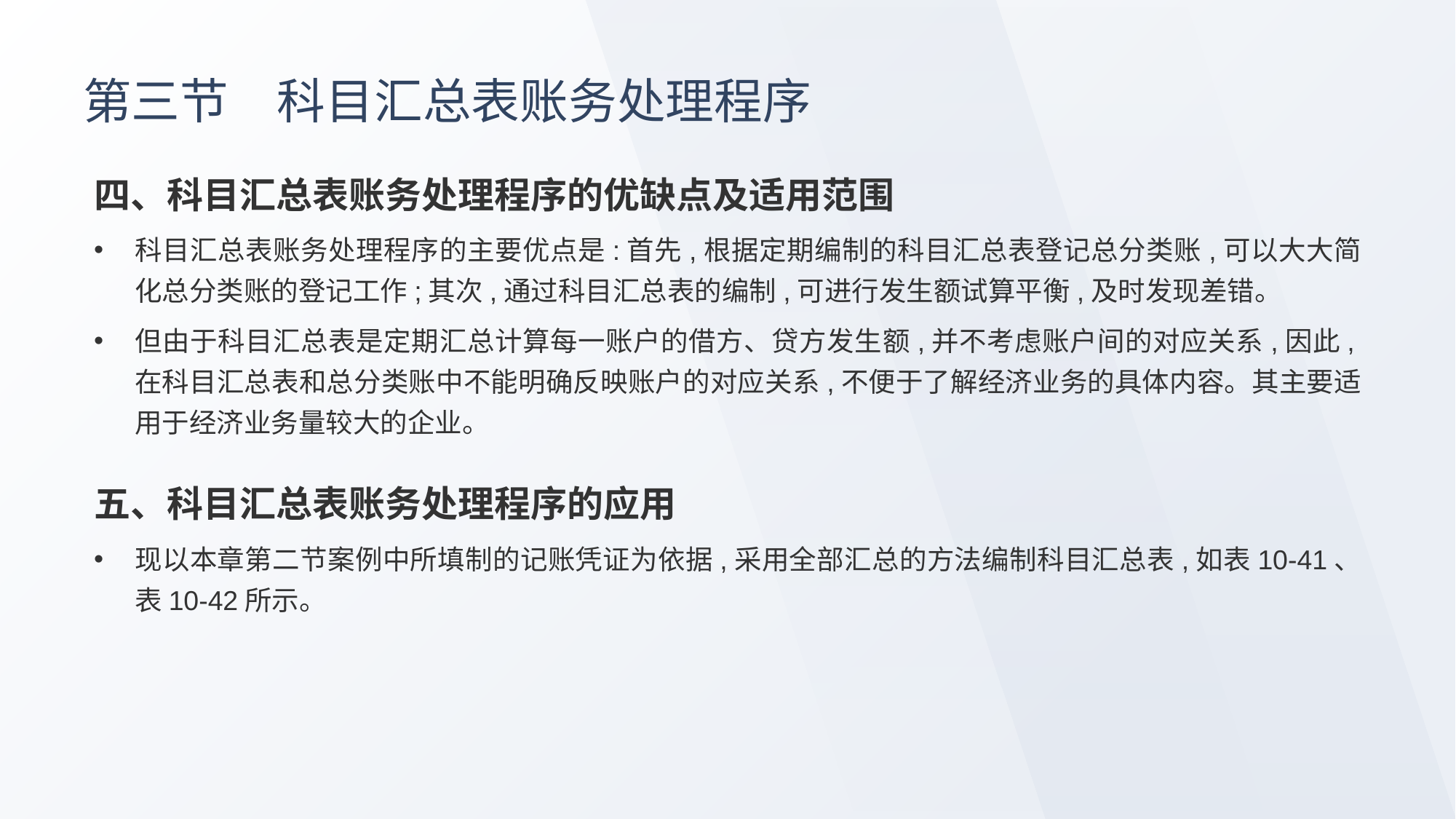

# 第三节　科目汇总表账务处理程序
四、科目汇总表账务处理程序的优缺点及适用范围
科目汇总表账务处理程序的主要优点是:首先,根据定期编制的科目汇总表登记总分类账,可以大大简化总分类账的登记工作;其次,通过科目汇总表的编制,可进行发生额试算平衡,及时发现差错。
但由于科目汇总表是定期汇总计算每一账户的借方、贷方发生额,并不考虑账户间的对应关系,因此,在科目汇总表和总分类账中不能明确反映账户的对应关系,不便于了解经济业务的具体内容。其主要适用于经济业务量较大的企业。
五、科目汇总表账务处理程序的应用
现以本章第二节案例中所填制的记账凭证为依据,采用全部汇总的方法编制科目汇总表,如表10-41、表10-42所示。